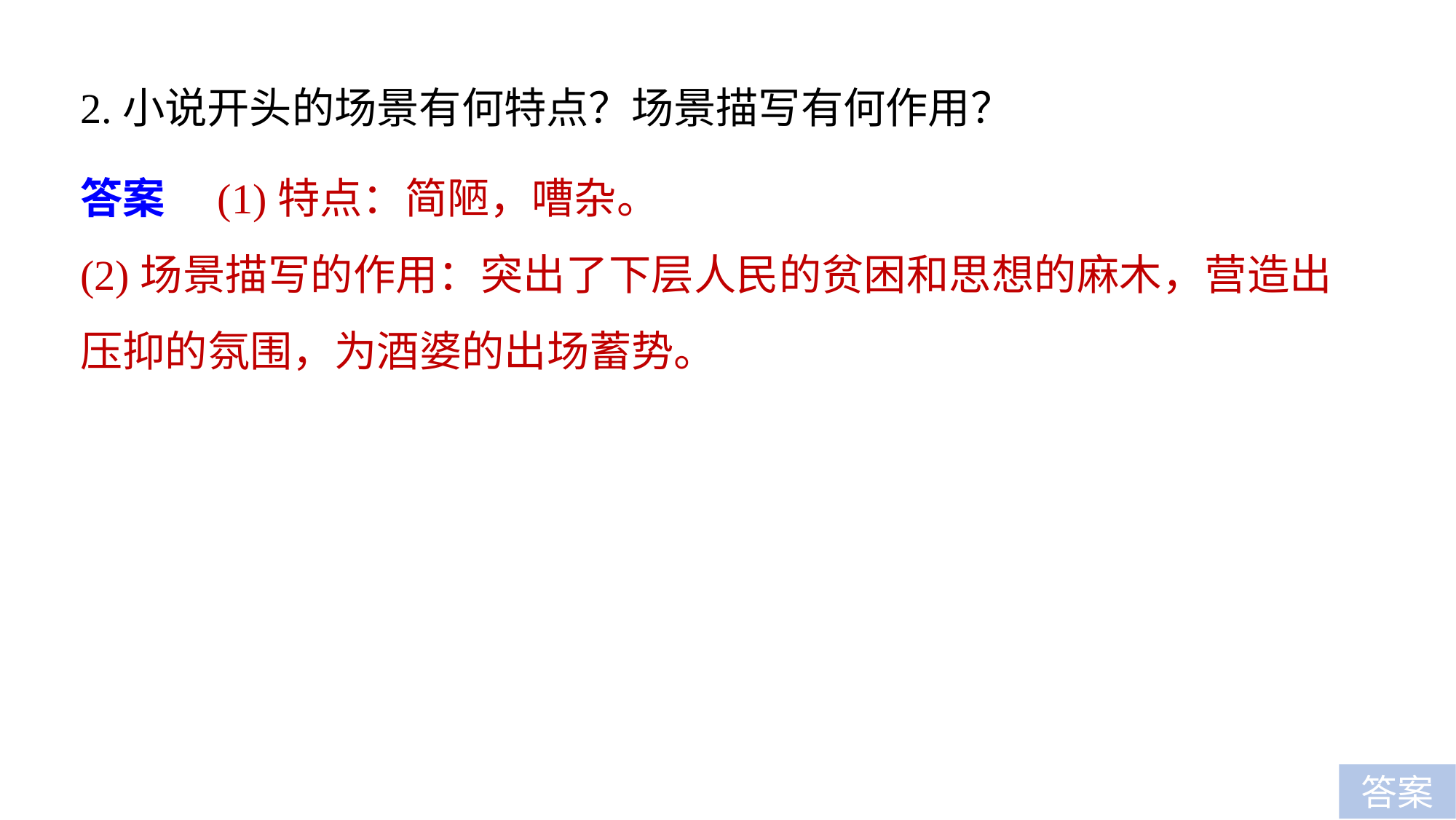

2.小说开头的场景有何特点？场景描写有何作用？
答案　(1)特点：简陋，嘈杂。
(2)场景描写的作用：突出了下层人民的贫困和思想的麻木，营造出压抑的氛围，为酒婆的出场蓄势。
答案